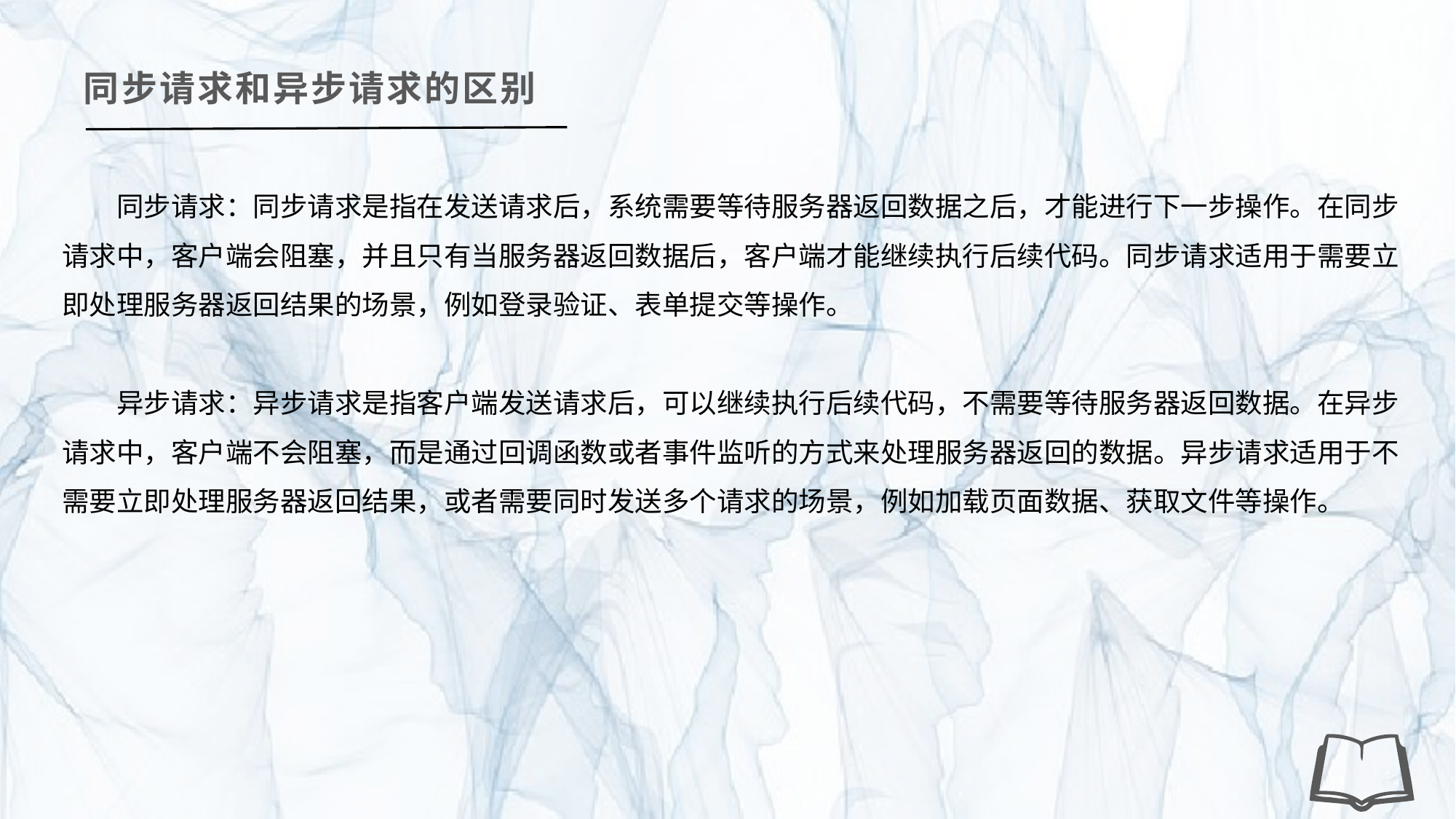

同步请求和异步请求的区别
同步请求：同步请求是指在发送请求后，系统需要等待服务器返回数据之后，才能进行下一步操作。在同步请求中，客户端会阻塞，并且只有当服务器返回数据后，客户端才能继续执行后续代码。同步请求适用于需要立即处理服务器返回结果的场景，例如登录验证、表单提交等操作。

异步请求：异步请求是指客户端发送请求后，可以继续执行后续代码，不需要等待服务器返回数据。在异步请求中，客户端不会阻塞，而是通过回调函数或者事件监听的方式来处理服务器返回的数据。异步请求适用于不需要立即处理服务器返回结果，或者需要同时发送多个请求的场景，例如加载页面数据、获取文件等操作。

34